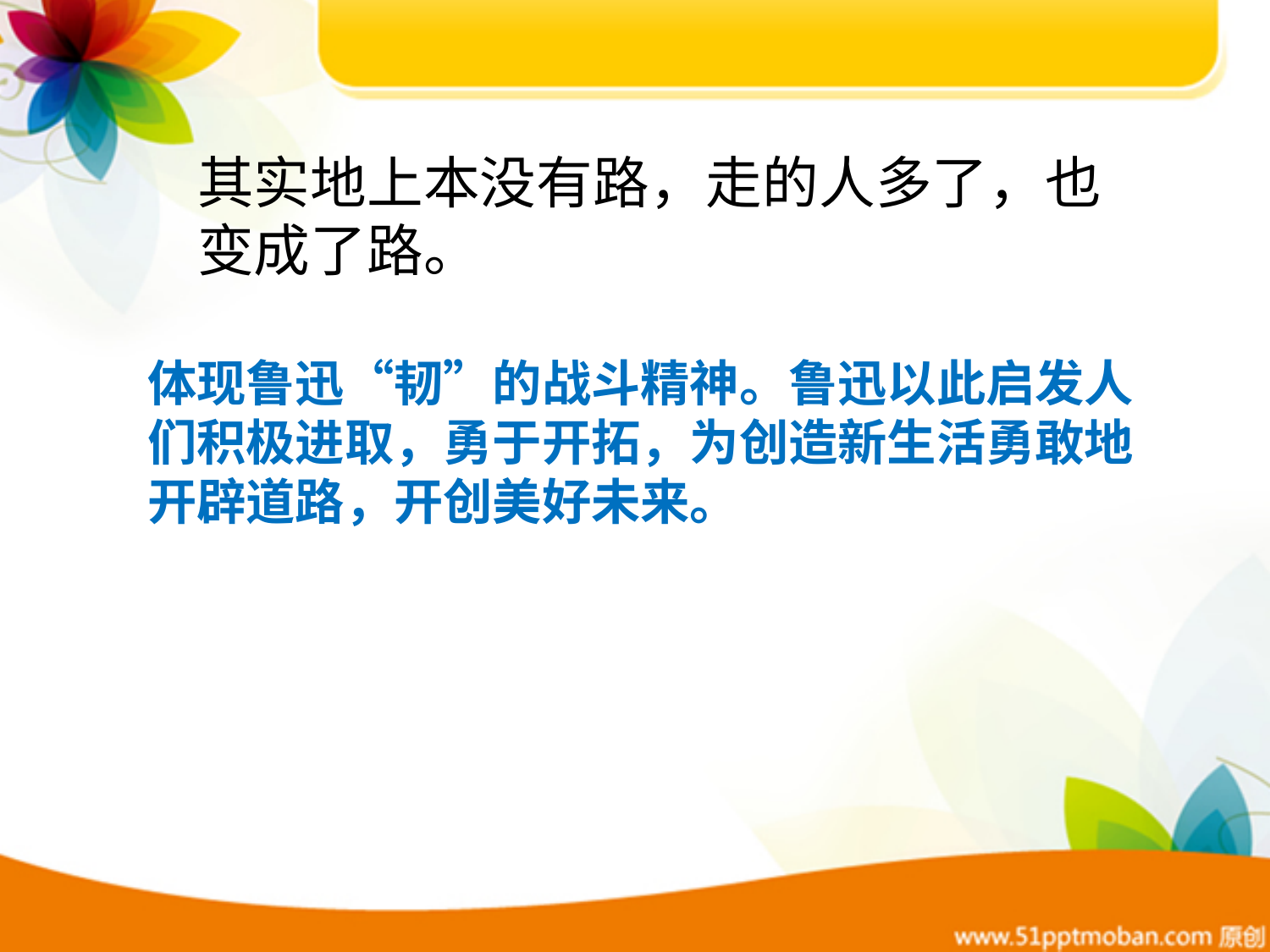

其实地上本没有路，走的人多了，也变成了路。
体现鲁迅“韧”的战斗精神。鲁迅以此启发人们积极进取，勇于开拓，为创造新生活勇敢地开辟道路，开创美好未来。